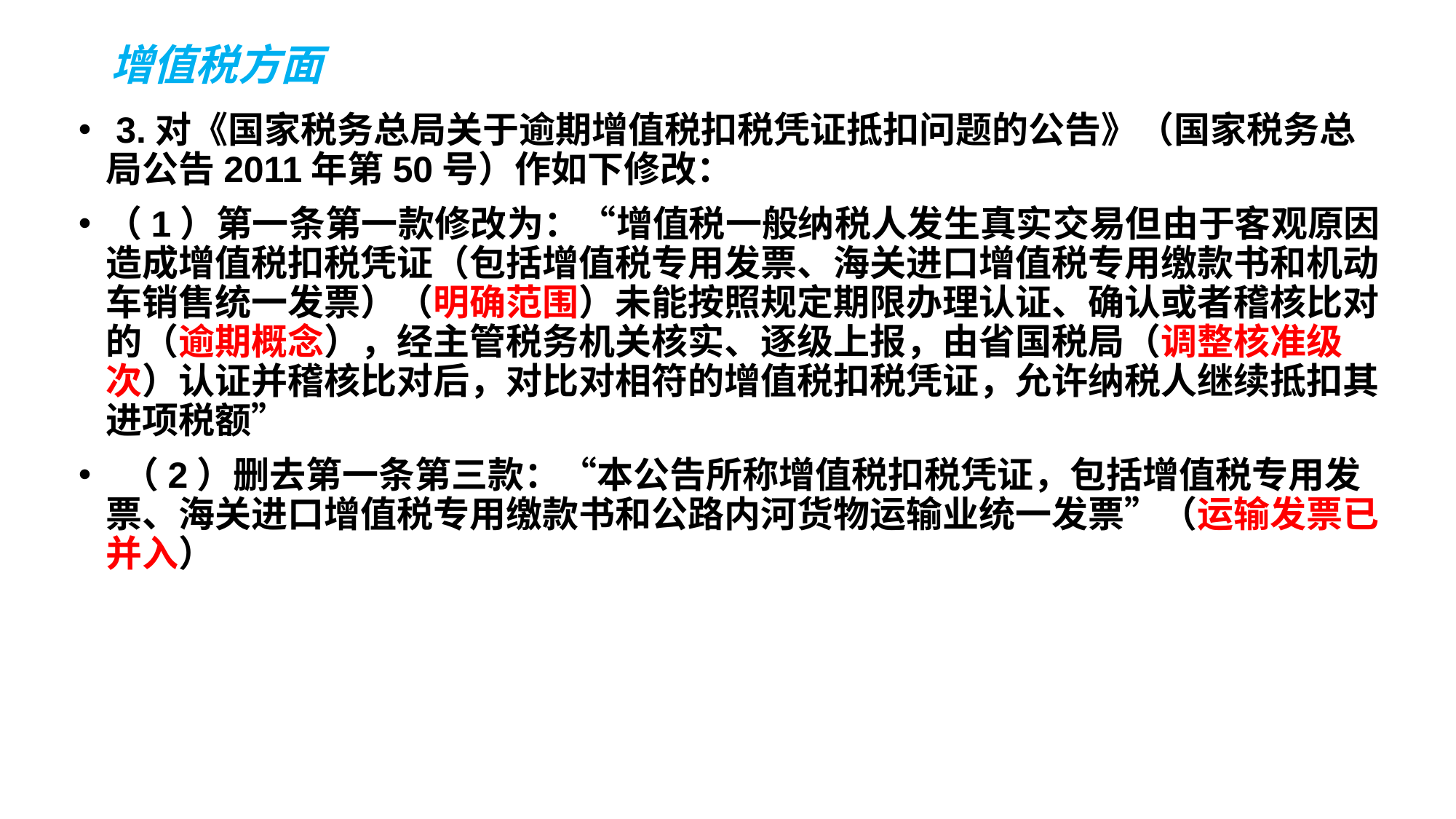

# 增值税方面
 3.对《国家税务总局关于逾期增值税扣税凭证抵扣问题的公告》（国家税务总局公告2011年第50号）作如下修改：
（1）第一条第一款修改为：“增值税一般纳税人发生真实交易但由于客观原因造成增值税扣税凭证（包括增值税专用发票、海关进口增值税专用缴款书和机动车销售统一发票）（明确范围）未能按照规定期限办理认证、确认或者稽核比对的（逾期概念），经主管税务机关核实、逐级上报，由省国税局（调整核准级次）认证并稽核比对后，对比对相符的增值税扣税凭证，允许纳税人继续抵扣其进项税额”
 （2）删去第一条第三款：“本公告所称增值税扣税凭证，包括增值税专用发票、海关进口增值税专用缴款书和公路内河货物运输业统一发票”（运输发票已并入）